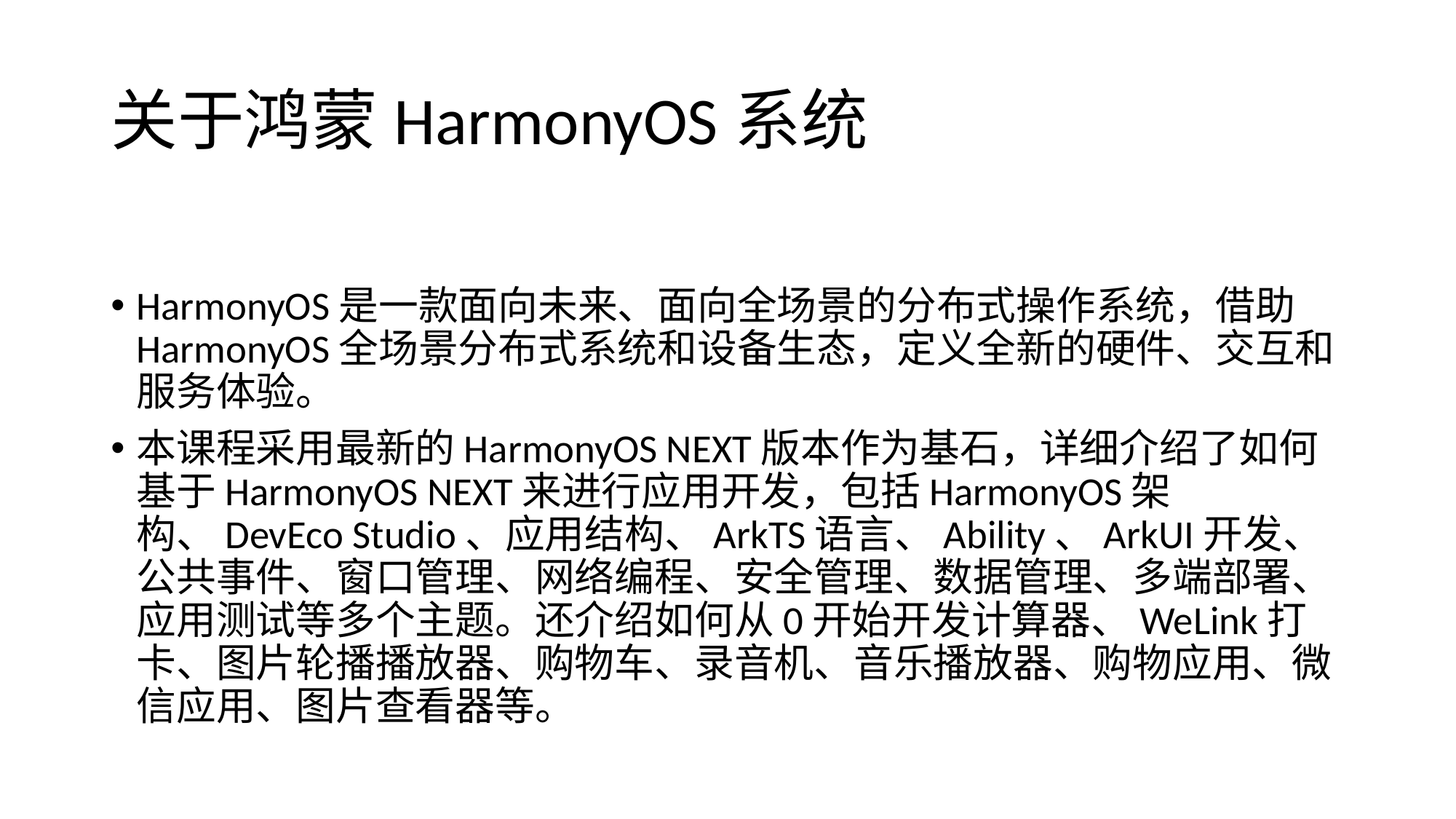

# 关于鸿蒙HarmonyOS系统

HarmonyOS是一款面向未来、面向全场景的分布式操作系统，借助HarmonyOS全场景分布式系统和设备生态，定义全新的硬件、交互和服务体验。
本课程采用最新的HarmonyOS NEXT版本作为基石，详细介绍了如何基于HarmonyOS NEXT来进行应用开发，包括HarmonyOS架构、DevEco Studio、应用结构、ArkTS语言、Ability、ArkUI开发、公共事件、窗口管理、网络编程、安全管理、数据管理、多端部署、应用测试等多个主题。还介绍如何从0开始开发计算器、WeLink打卡、图片轮播播放器、购物车、录音机、音乐播放器、购物应用、微信应用、图片查看器等。